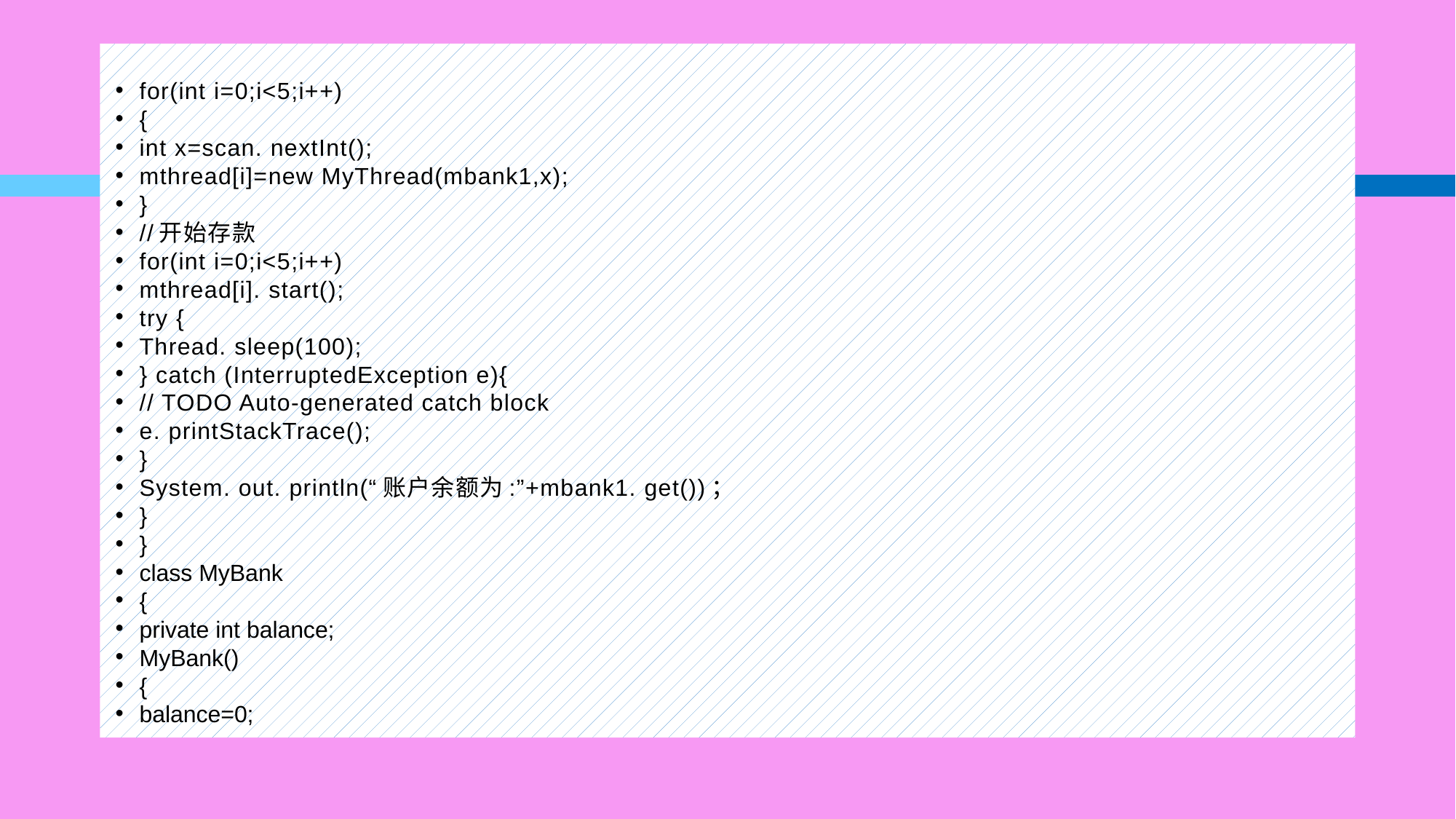

#

for(int i=0;i<5;i++)
{
int x=scan. nextInt();
mthread[i]=new MyThread(mbank1,x);
}
//开始存款
for(int i=0;i<5;i++)
mthread[i]. start();
try {
Thread. sleep(100);
} catch (InterruptedException e){
// TODO Auto-generated catch block
e. printStackTrace();
}
System. out. println(“账户余额为:”+mbank1. get())；
}
}
class MyBank
{
private int balance;
MyBank()
{
balance=0;